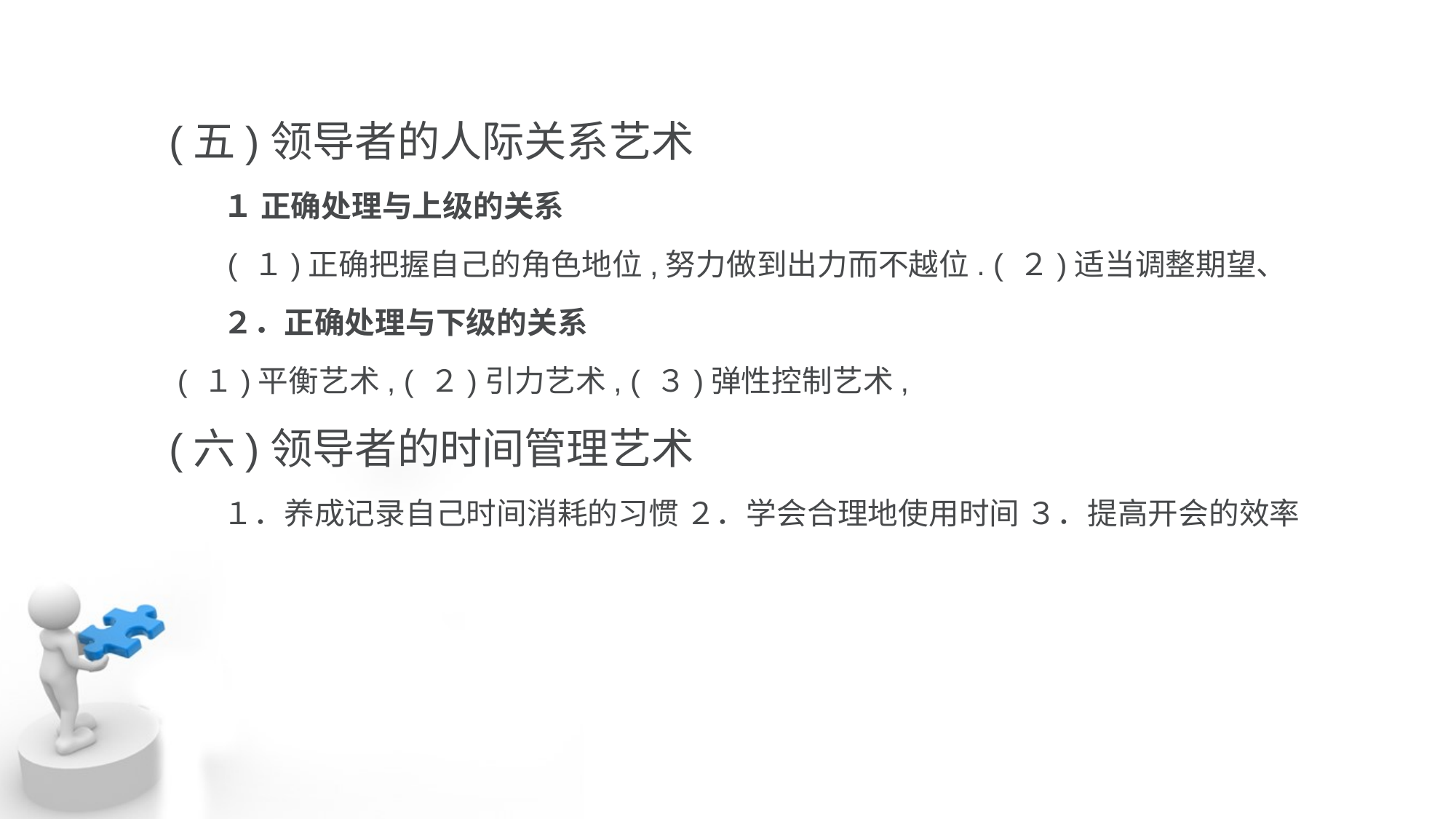

(五)领导者的人际关系艺术
       １ 正确处理与上级的关系
       ( １)正确把握自己的角色地位,努力做到出力而不越位. ( ２)适当调整期望、
       ２．正确处理与下级的关系
 ( １)平衡艺术, ( ２)引力艺术, ( ３)弹性控制艺术,
(六)领导者的时间管理艺术
       １．养成记录自己时间消耗的习惯 ２．学会合理地使用时间 ３．提高开会的效率